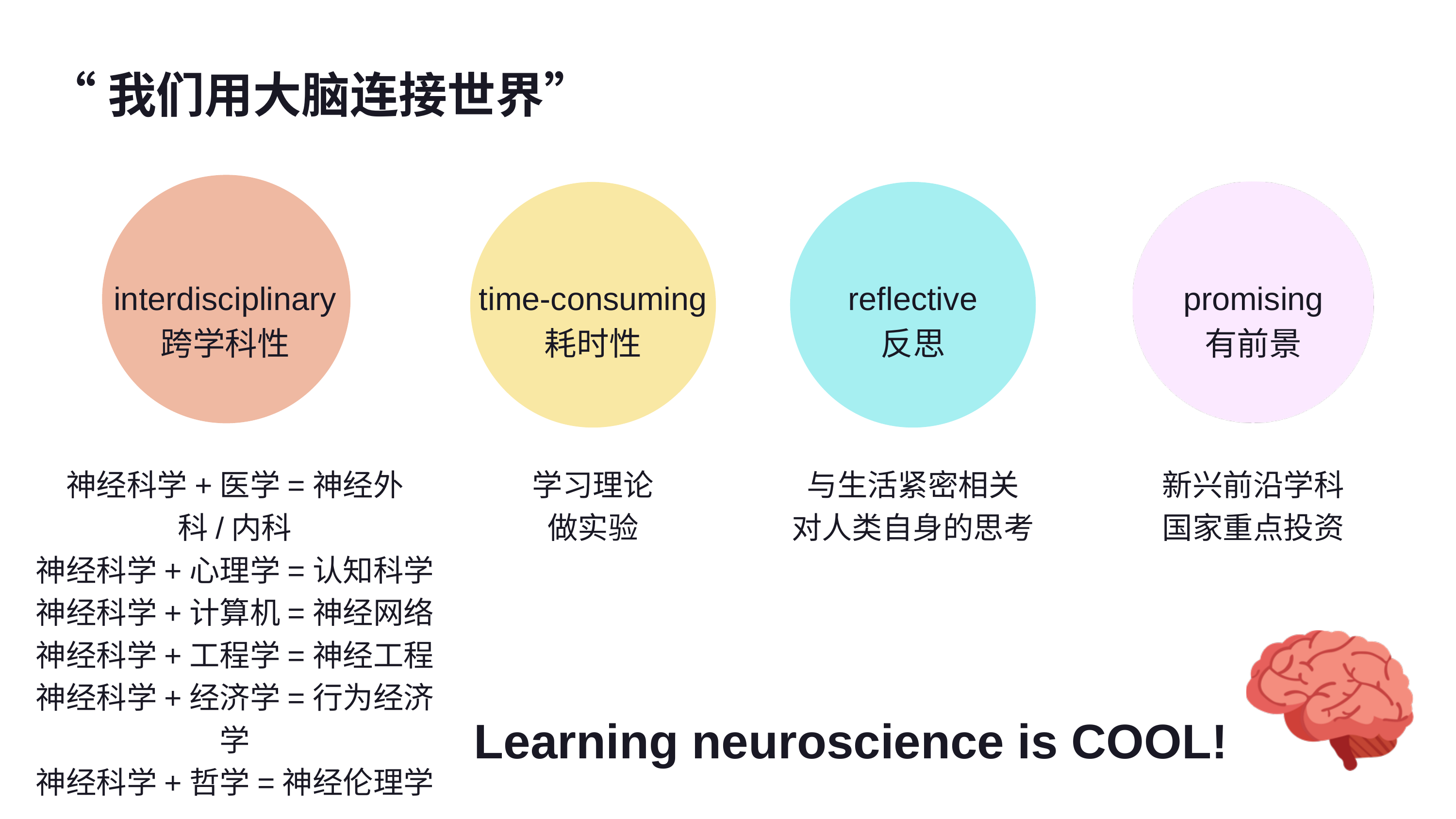

“我们用大脑连接世界”

interdisciplinary
跨学科性
time-consuming
耗时性
reflective
反思
promising
有前景
神经科学+医学=神经外科/内科
神经科学+心理学=认知科学
神经科学+计算机=神经网络
神经科学+工程学=神经工程
神经科学+经济学=行为经济学
神经科学+哲学=神经伦理学
.......
学习理论
做实验
与生活紧密相关
对人类自身的思考
新兴前沿学科
国家重点投资

Learning neuroscience is COOL!